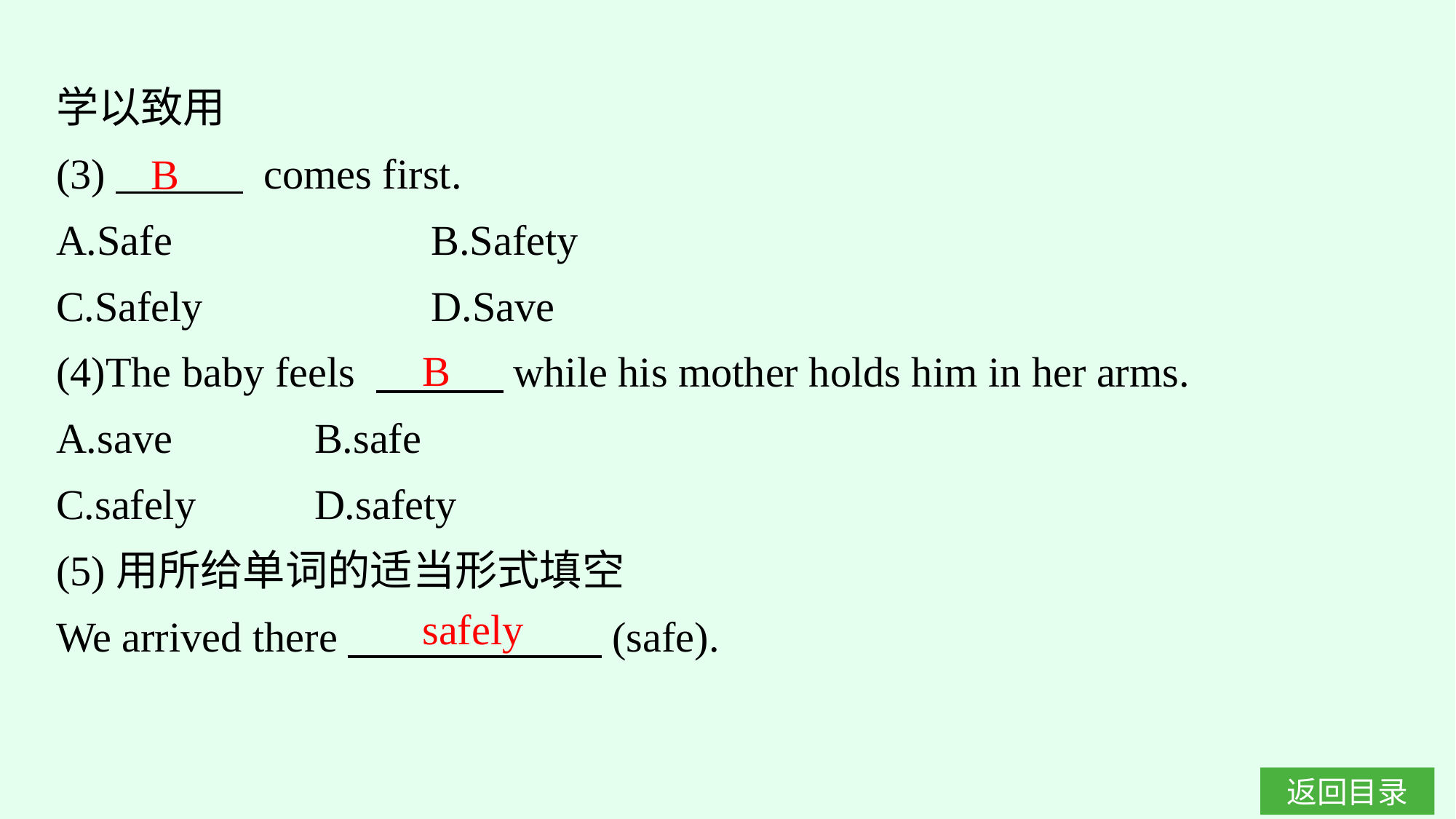

学以致用
(3)　　　 comes first.
A.Safe　　　　　 	B.Safety
C.Safely		D.Save
(4)The baby feels 　　　while his mother holds him in her arms.
A.save		B.safe
C.safely		D.safety
(5)用所给单词的适当形式填空
We arrived there　　　　　　(safe).
B
B
safely